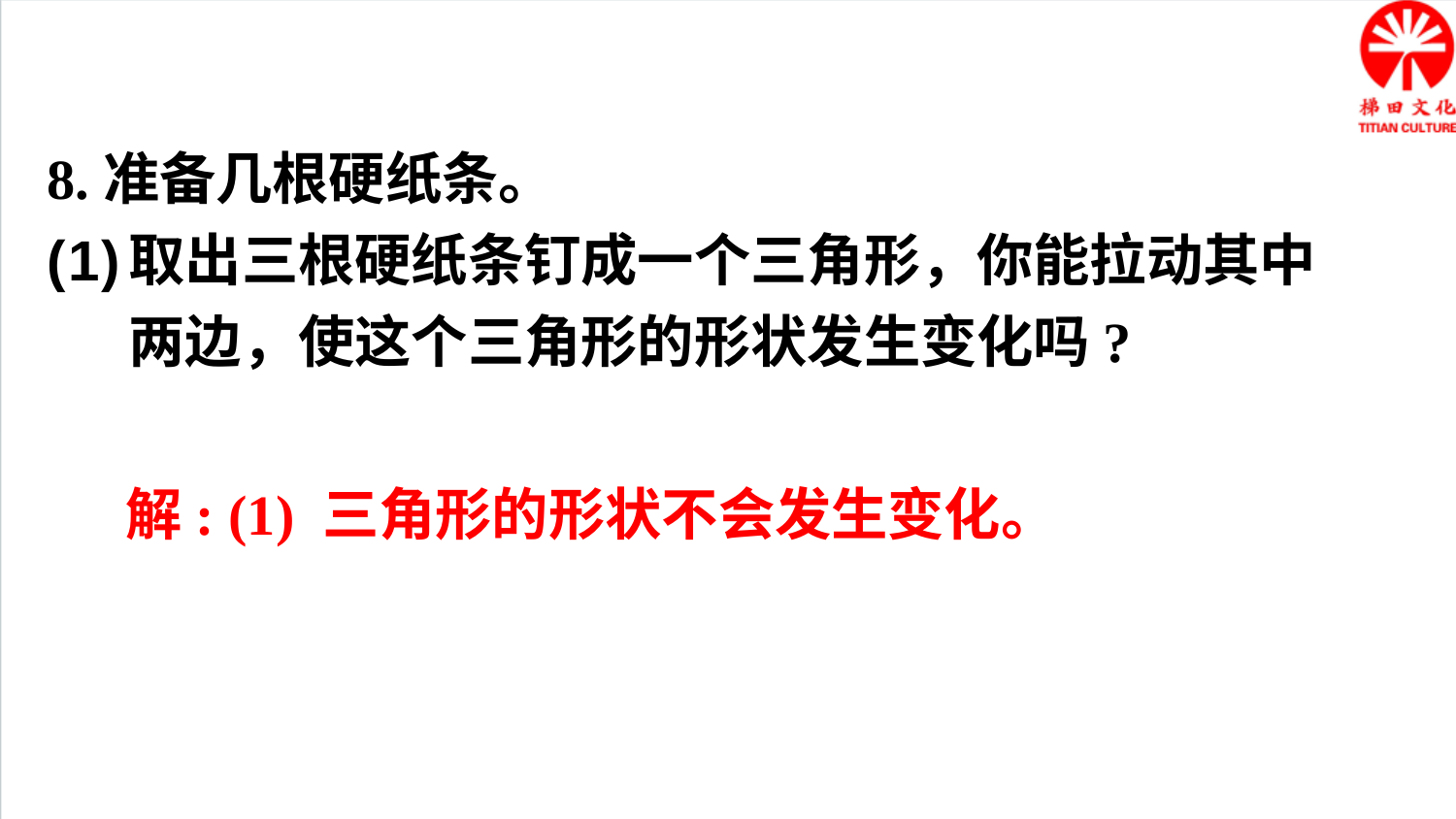

8.准备几根硬纸条。
取出三根硬纸条钉成一个三角形，你能拉动其中两边，使这个三角形的形状发生变化吗?
解: (1) 三角形的形状不会发生变化。